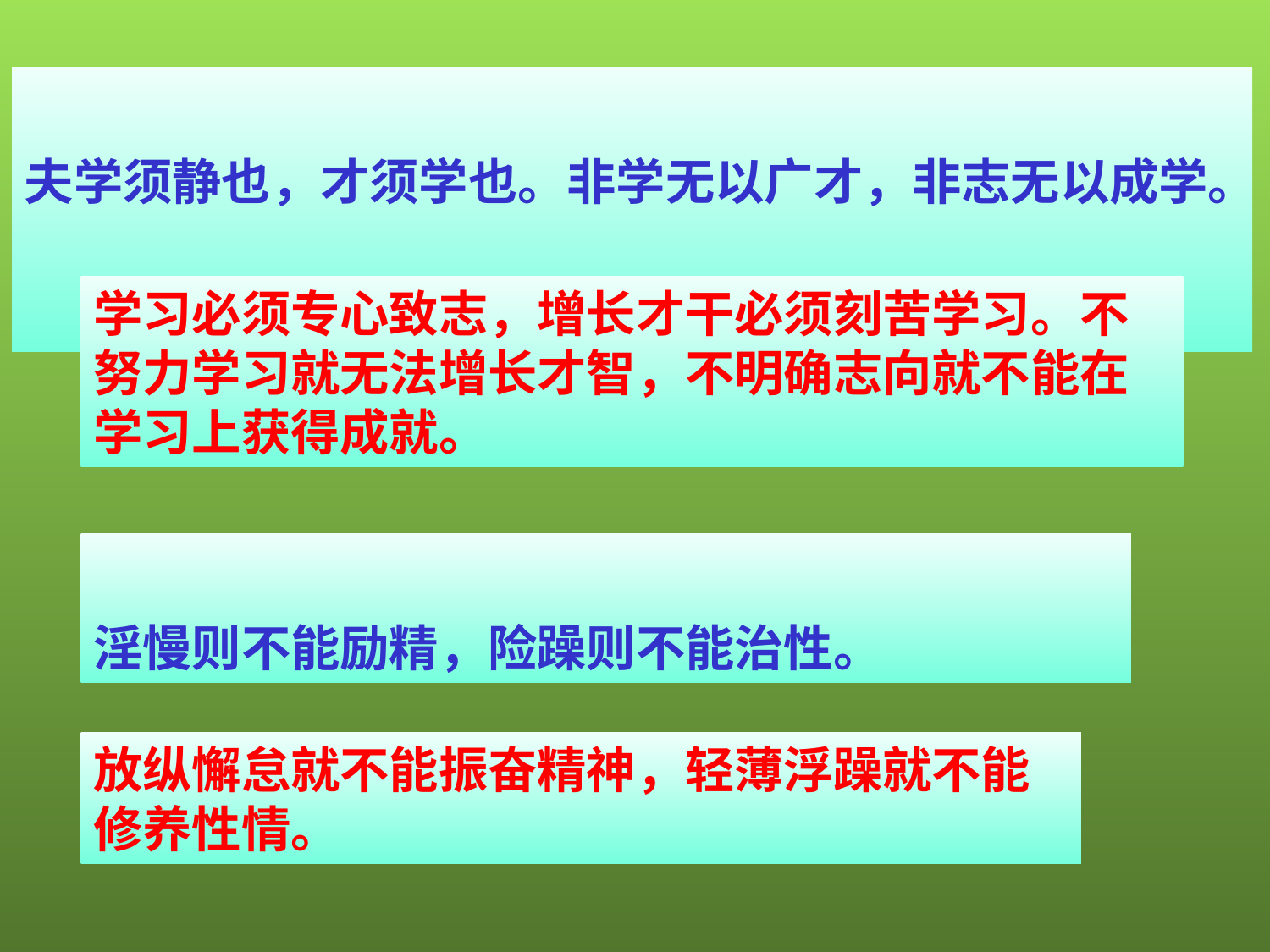

夫学须静也，才须学也。非学无以广才，非志无以成学。
学习必须专心致志，增长才干必须刻苦学习。不努力学习就无法增长才智，不明确志向就不能在学习上获得成就。
淫慢则不能励精，险躁则不能治性。
放纵懈怠就不能振奋精神，轻薄浮躁就不能修养性情。